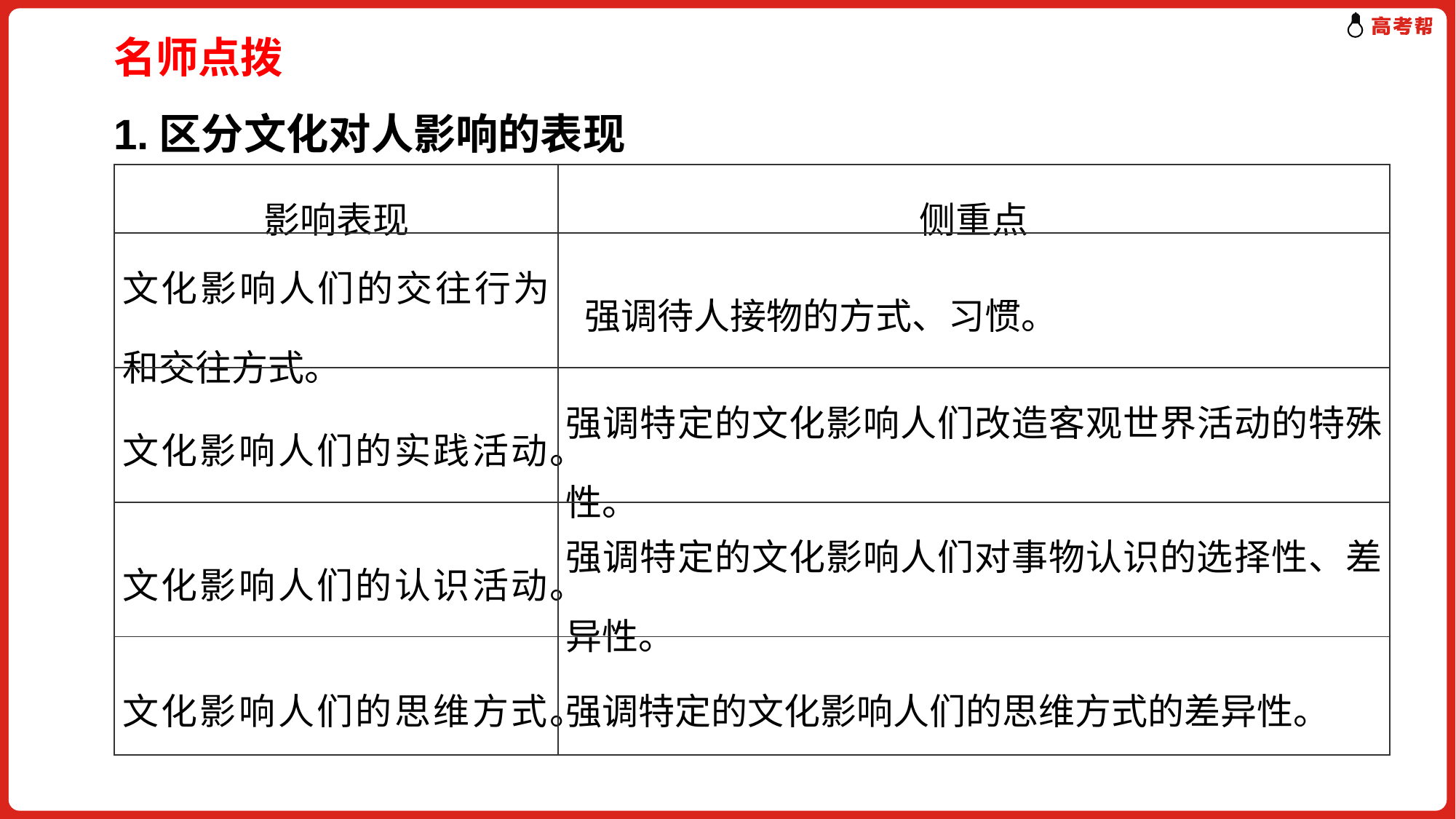

名师点拨
1.区分文化对人影响的表现

| 影响表现 | 侧重点 |
| --- | --- |
| 文化影响人们的交往行为和交往方式。 | 强调待人接物的方式、习惯。 |
| 文化影响人们的实践活动。 | 强调特定的文化影响人们改造客观世界活动的特殊性。 |
| 文化影响人们的认识活动。 | 强调特定的文化影响人们对事物认识的选择性、差异性。 |
| 文化影响人们的思维方式。 | 强调特定的文化影响人们的思维方式的差异性。 |